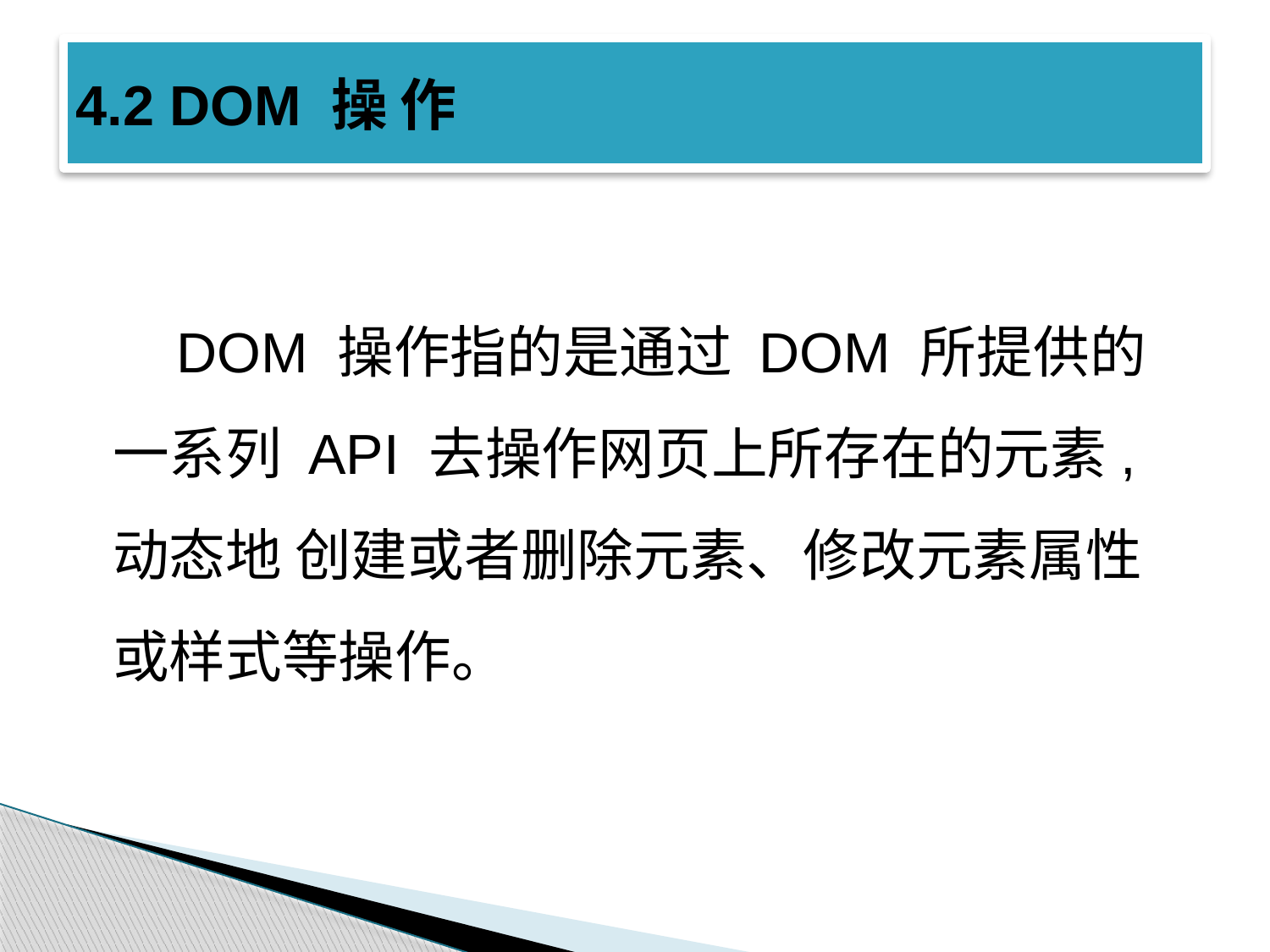

# 4.2 DOM 操 作
DOM 操作指的是通过 DOM 所提供的一系列 API 去操作网页上所存在的元素, 动态地 创建或者删除元素、修改元素属性或样式等操作。